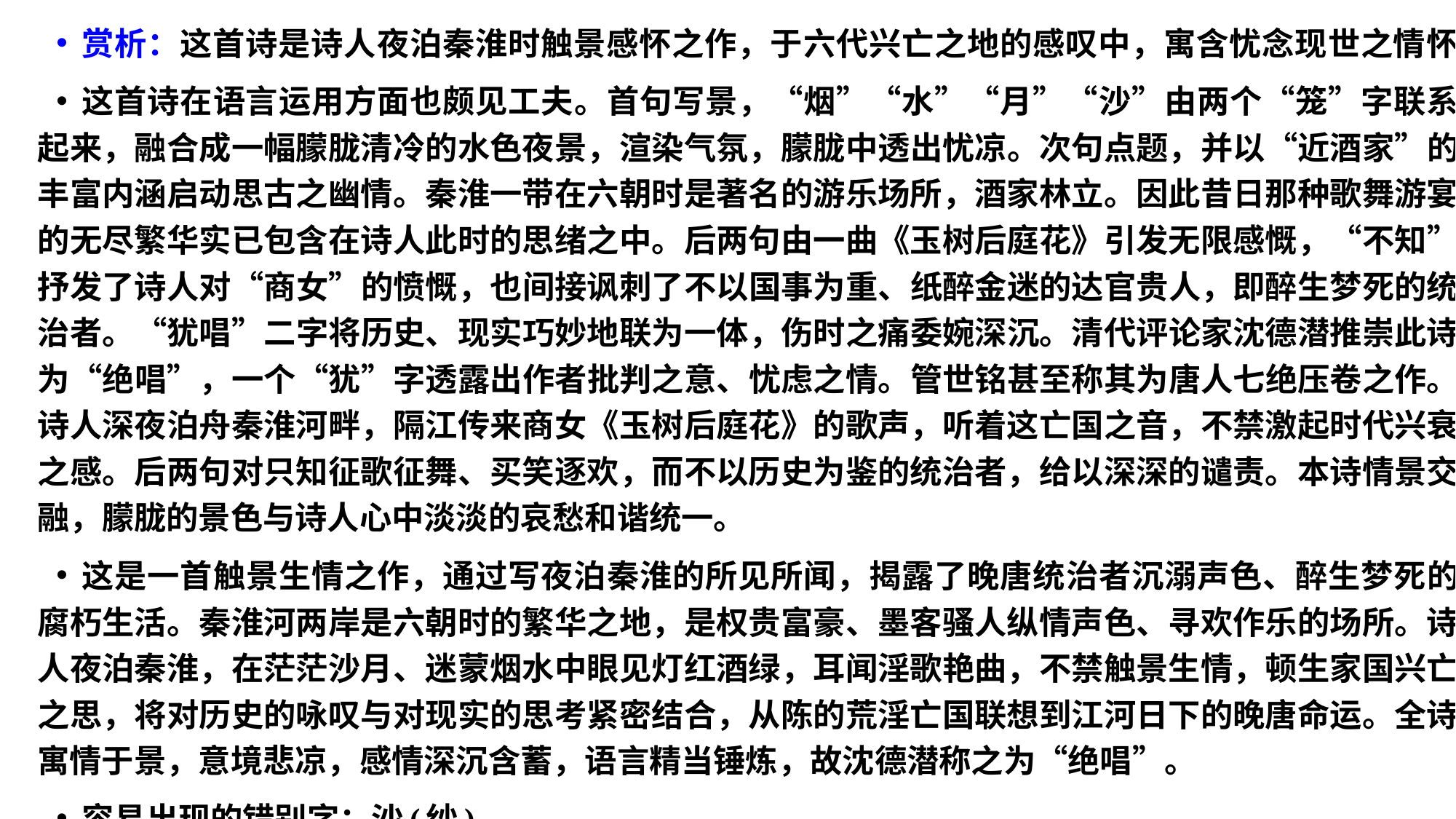

赏析：这首诗是诗人夜泊秦淮时触景感怀之作，于六代兴亡之地的感叹中，寓含忧念现世之情怀。
这首诗在语言运用方面也颇见工夫。首句写景，“烟”“水”“月”“沙”由两个“笼”字联系起来，融合成一幅朦胧清冷的水色夜景，渲染气氛，朦胧中透出忧凉。次句点题，并以“近酒家”的丰富内涵启动思古之幽情。秦淮一带在六朝时是著名的游乐场所，酒家林立。因此昔日那种歌舞游宴的无尽繁华实已包含在诗人此时的思绪之中。后两句由一曲《玉树后庭花》引发无限感慨，“不知”抒发了诗人对“商女”的愤慨，也间接讽刺了不以国事为重、纸醉金迷的达官贵人，即醉生梦死的统治者。“犹唱”二字将历史、现实巧妙地联为一体，伤时之痛委婉深沉。清代评论家沈德潜推崇此诗为“绝唱”，一个“犹”字透露出作者批判之意、忧虑之情。管世铭甚至称其为唐人七绝压卷之作。诗人深夜泊舟秦淮河畔，隔江传来商女《玉树后庭花》的歌声，听着这亡国之音，不禁激起时代兴衰之感。后两句对只知征歌征舞、买笑逐欢，而不以历史为鉴的统治者，给以深深的谴责。本诗情景交融，朦胧的景色与诗人心中淡淡的哀愁和谐统一。
这是一首触景生情之作，通过写夜泊秦淮的所见所闻，揭露了晚唐统治者沉溺声色、醉生梦死的腐朽生活。秦淮河两岸是六朝时的繁华之地，是权贵富豪、墨客骚人纵情声色、寻欢作乐的场所。诗人夜泊秦淮，在茫茫沙月、迷蒙烟水中眼见灯红酒绿，耳闻淫歌艳曲，不禁触景生情，顿生家国兴亡之思，将对历史的咏叹与对现实的思考紧密结合，从陈的荒淫亡国联想到江河日下的晚唐命运。全诗寓情于景，意境悲凉，感情深沉含蓄，语言精当锤炼，故沈德潜称之为“绝唱”。
容易出现的错别字：沙(纱)